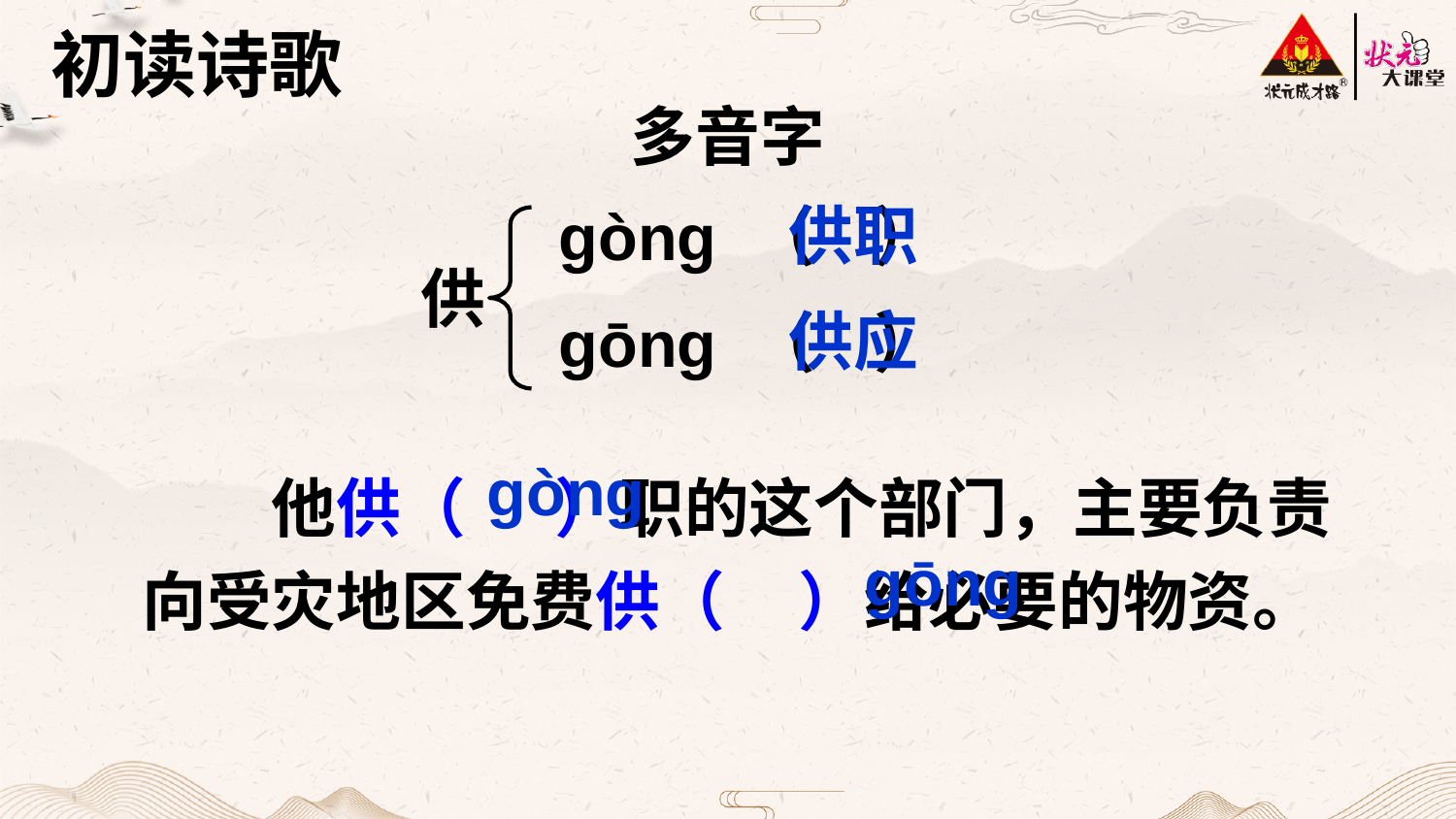

初读诗歌
多音字
供职
ɡònɡ （    ）

供
供应
ɡōnɡ （    ）
ɡònɡ
他供（      ）职的这个部门，主要负责向受灾地区免费供（     ）给必要的物资。
ɡōnɡ